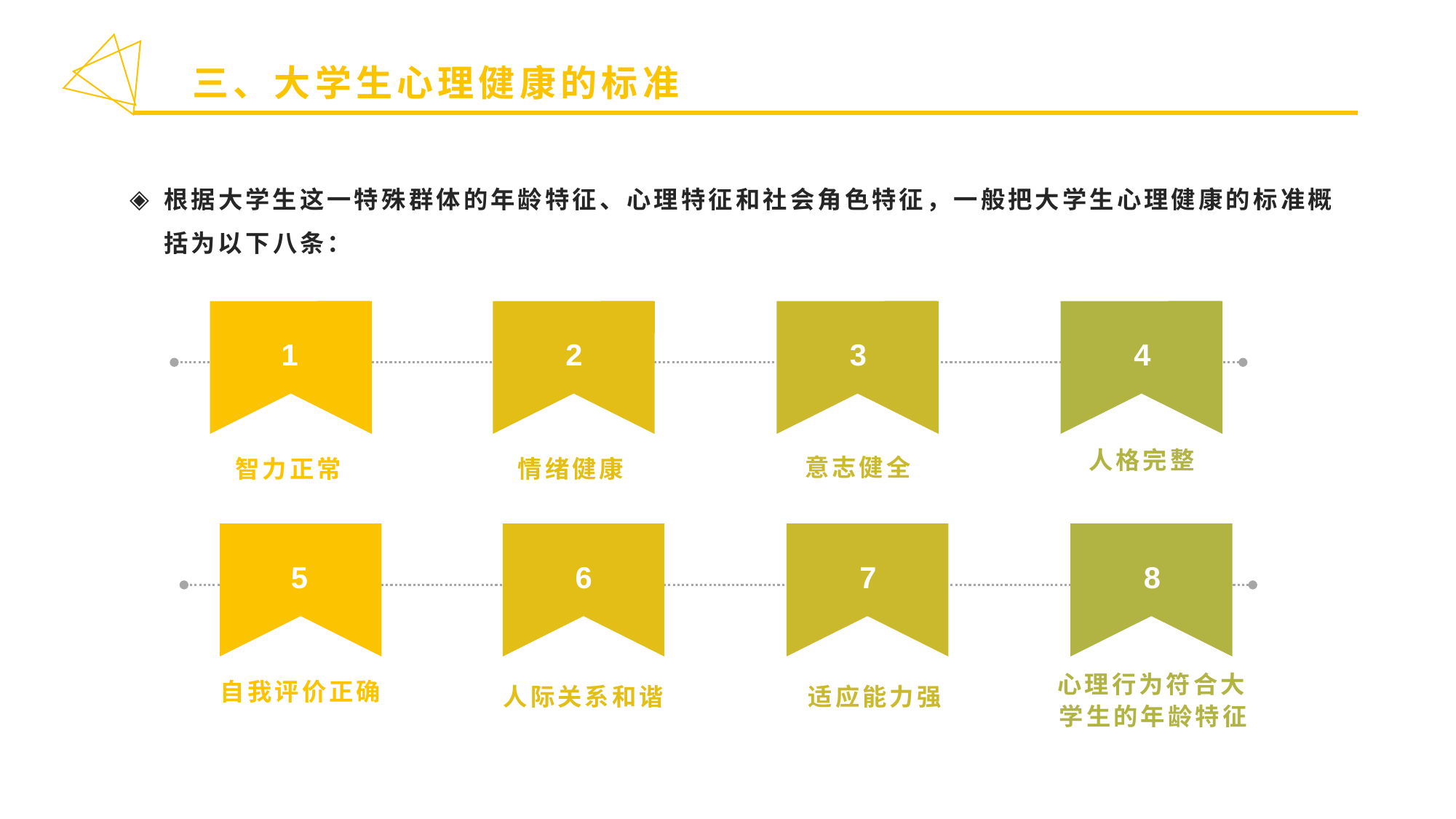

三、大学生心理健康的标准
根据大学生这一特殊群体的年龄特征、心理特征和社会角色特征，一般把大学生心理健康的标准概括为以下八条：

1
2
3
4
人格完整
意志健全
智力正常
情绪健康

5
6
7
8
心理行为符合大学生的年龄特征
自我评价正确
人际关系和谐
 适应能力强